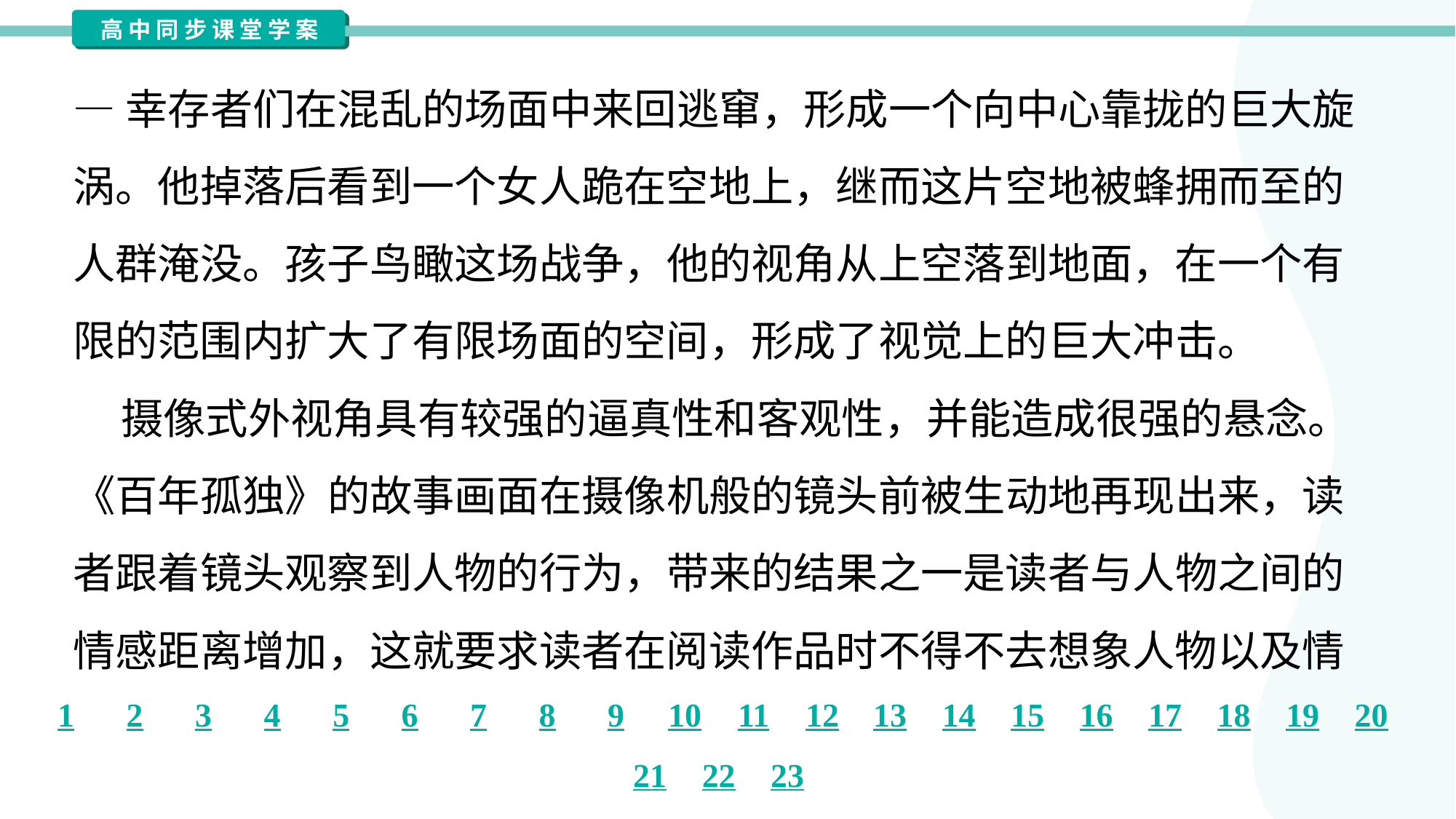

—幸存者们在混乱的场面中来回逃窜，形成一个向中心靠拢的巨大旋
涡。他掉落后看到一个女人跪在空地上，继而这片空地被蜂拥而至的
人群淹没。孩子鸟瞰这场战争，他的视角从上空落到地面，在一个有
限的范围内扩大了有限场面的空间，形成了视觉上的巨大冲击。
    摄像式外视角具有较强的逼真性和客观性，并能造成很强的悬念。
《百年孤独》的故事画面在摄像机般的镜头前被生动地再现出来，读
者跟着镜头观察到人物的行为，带来的结果之一是读者与人物之间的
情感距离增加，这就要求读者在阅读作品时不得不去想象人物以及情